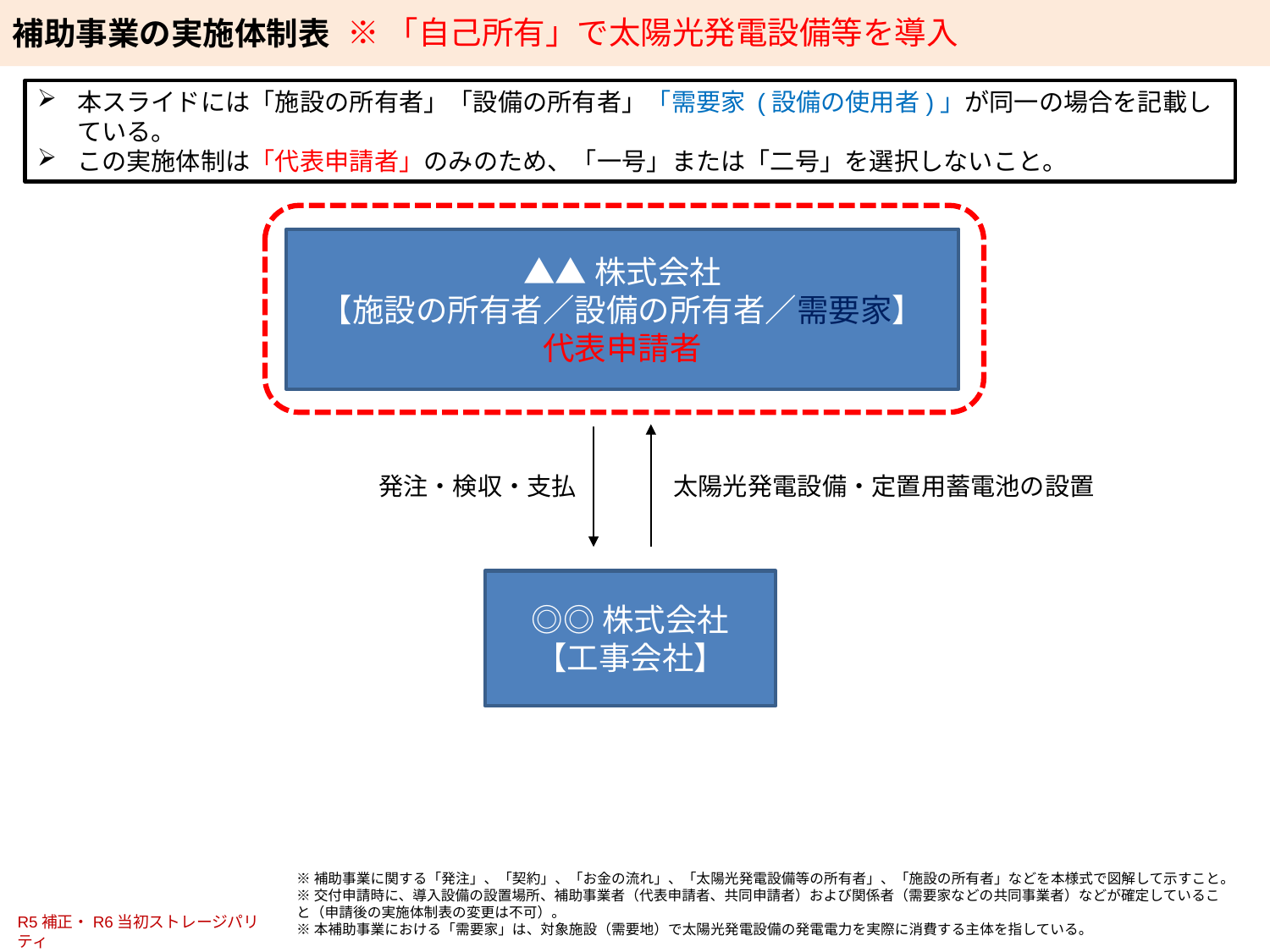

※「自己所有」で太陽光発電設備等を導入
本スライドには「施設の所有者」「設備の所有者」「需要家 (設備の使用者)」が同一の場合を記載している。
この実施体制は「代表申請者」のみのため、「一号」または「二号」を選択しないこと。

▲▲株式会社
【施設の所有者／設備の所有者／需要家】
代表申請者
発注・検収・支払
太陽光発電設備・定置用蓄電池の設置
◎◎株式会社
【工事会社】